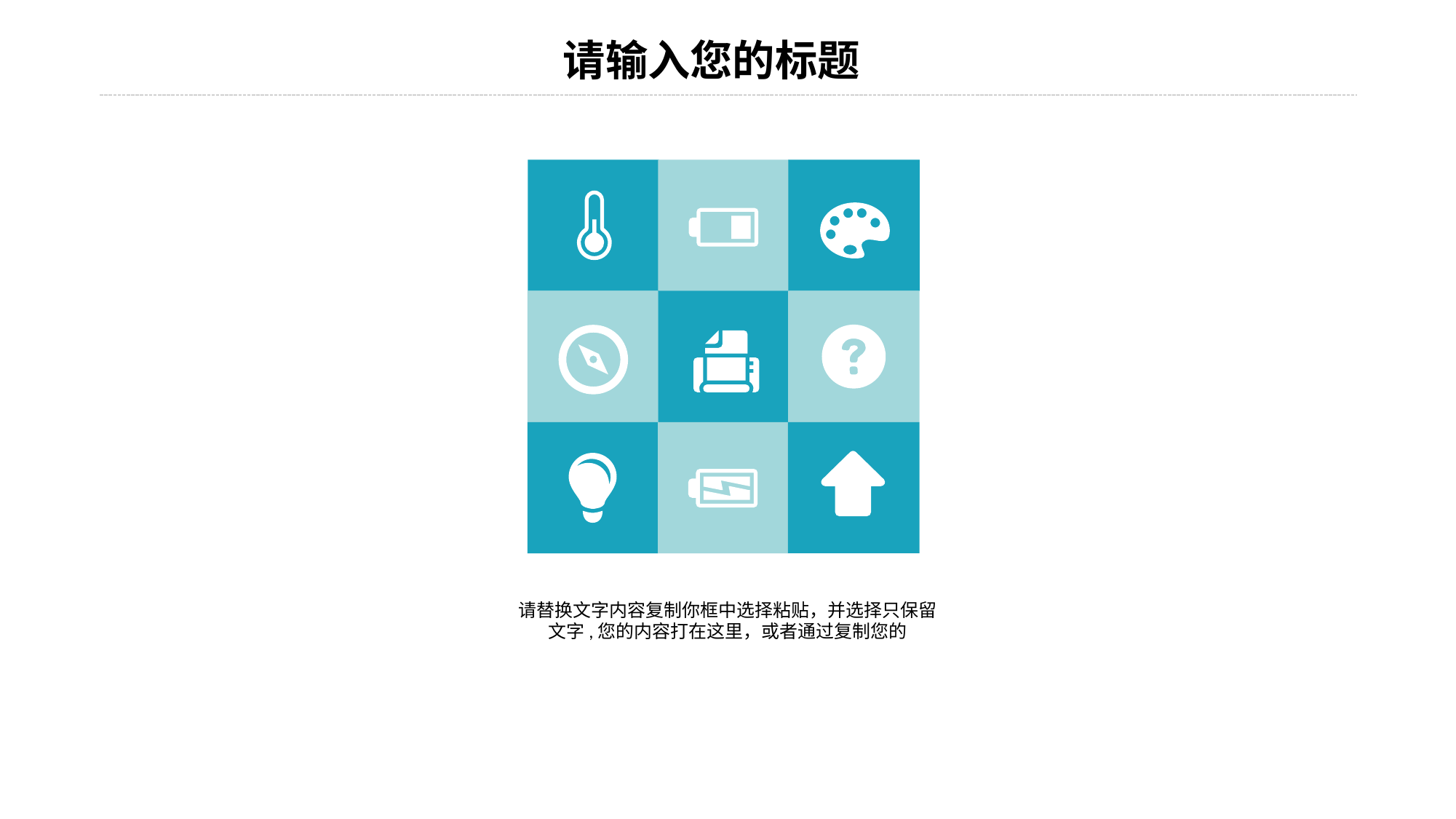

请替换文字内容复制你框中选择粘贴，并选择只保留文字,您的内容打在这里，或者通过复制您的